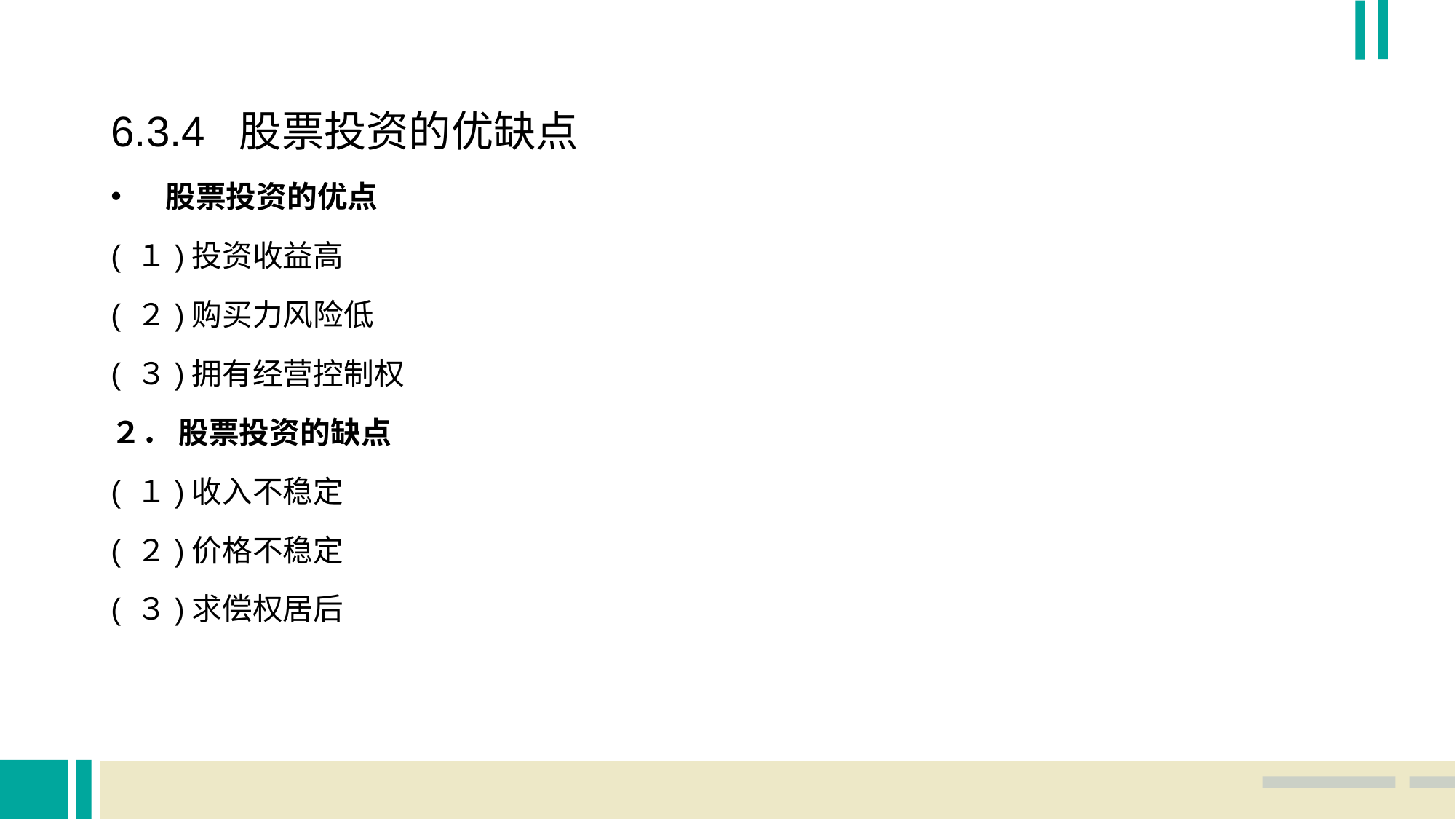

6.3.4  股票投资的优缺点
股票投资的优点
( １)投资收益高
( ２)购买力风险低
( ３)拥有经营控制权
２． 股票投资的缺点
( １)收入不稳定
( ２)价格不稳定
( ３)求偿权居后